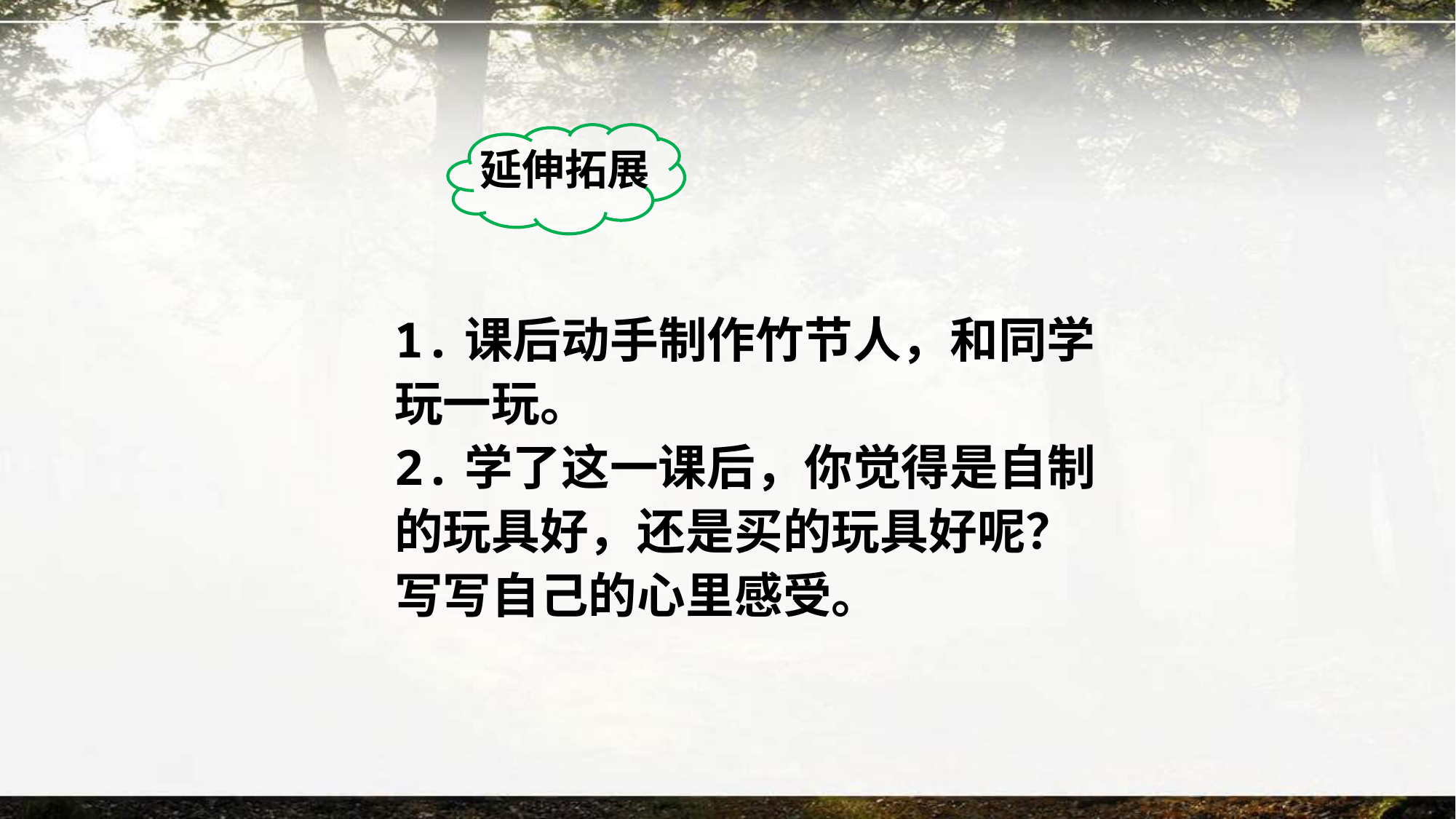

延伸拓展
1.课后动手制作竹节人，和同学玩一玩。
2.学了这一课后，你觉得是自制的玩具好，还是买的玩具好呢？
写写自己的心里感受。